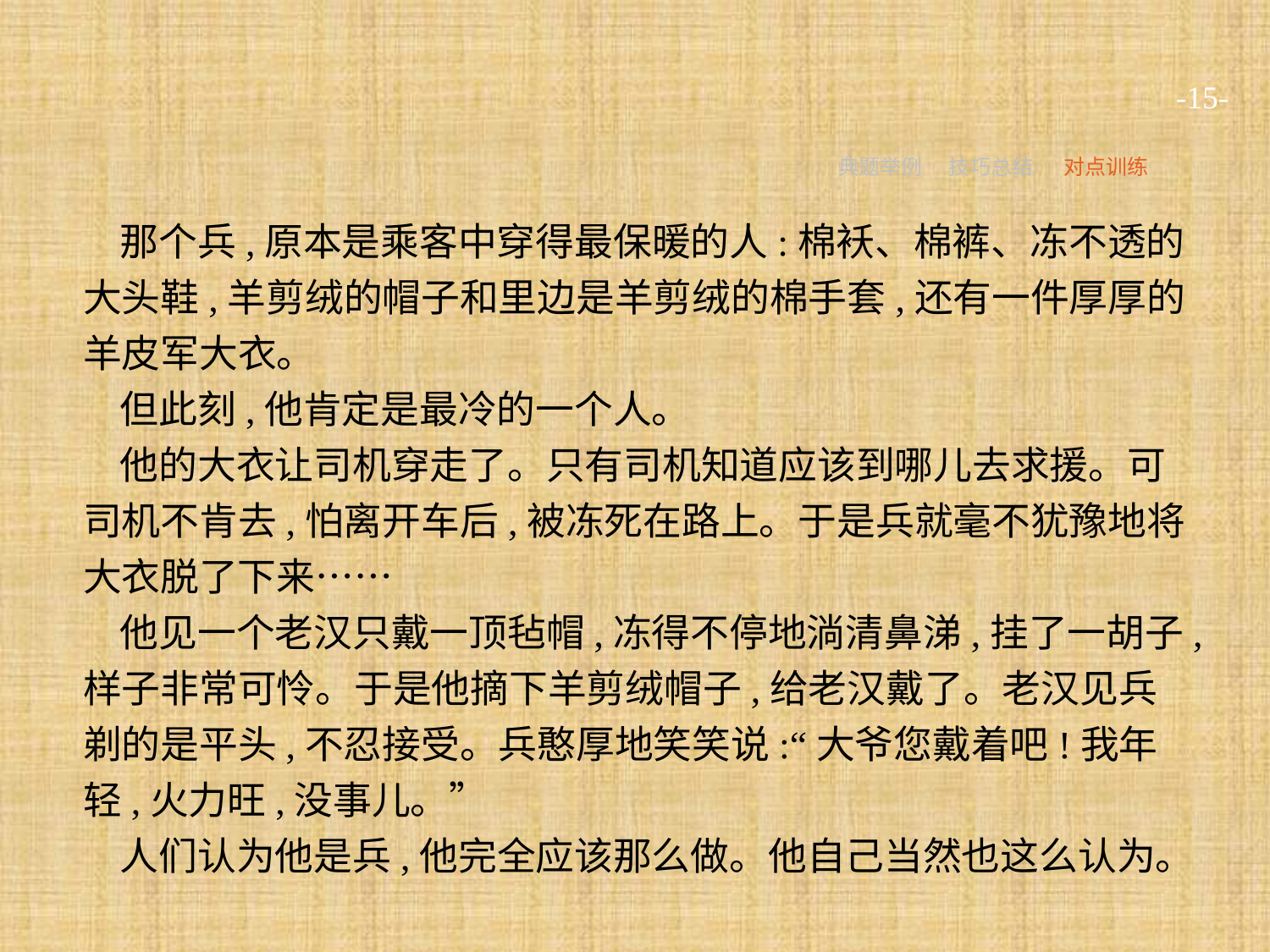

-15-
典题举例
技巧总结
对点训练
那个兵,原本是乘客中穿得最保暖的人:棉袄、棉裤、冻不透的大头鞋,羊剪绒的帽子和里边是羊剪绒的棉手套,还有一件厚厚的羊皮军大衣。
但此刻,他肯定是最冷的一个人。
他的大衣让司机穿走了。只有司机知道应该到哪儿去求援。可司机不肯去,怕离开车后,被冻死在路上。于是兵就毫不犹豫地将大衣脱了下来……
他见一个老汉只戴一顶毡帽,冻得不停地淌清鼻涕,挂了一胡子,样子非常可怜。于是他摘下羊剪绒帽子,给老汉戴了。老汉见兵剃的是平头,不忍接受。兵憨厚地笑笑说:“大爷您戴着吧!我年轻,火力旺,没事儿。”
人们认为他是兵,他完全应该那么做。他自己当然也这么认为。